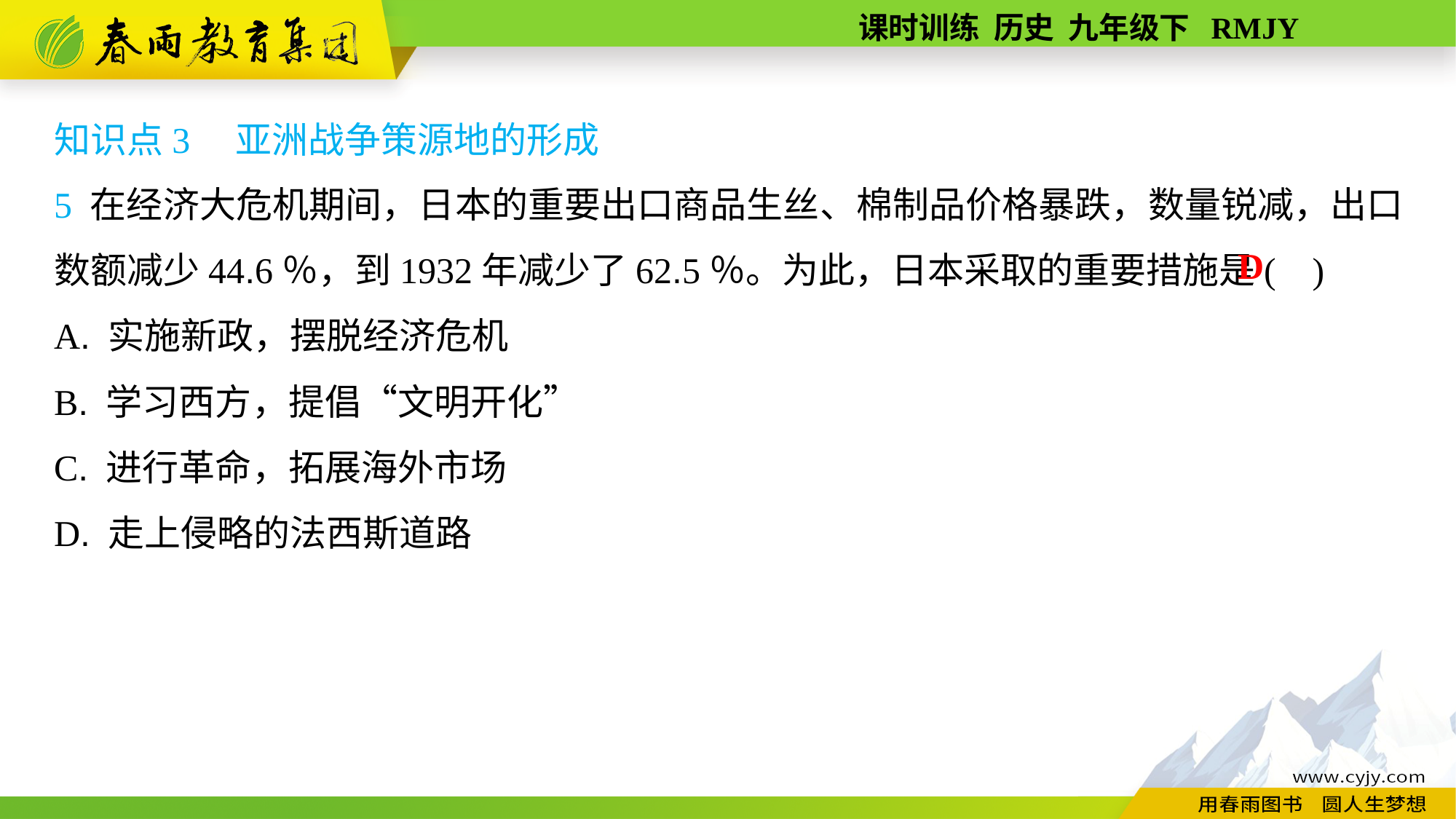

知识点3　亚洲战争策源地的形成
5 在经济大危机期间，日本的重要出口商品生丝、棉制品价格暴跌，数量锐减，出口数额减少44.6％，到1932年减少了62.5％。为此，日本采取的重要措施是(    )
A. 实施新政，摆脱经济危机
B. 学习西方，提倡“文明开化”
C. 进行革命，拓展海外市场
D. 走上侵略的法西斯道路
D